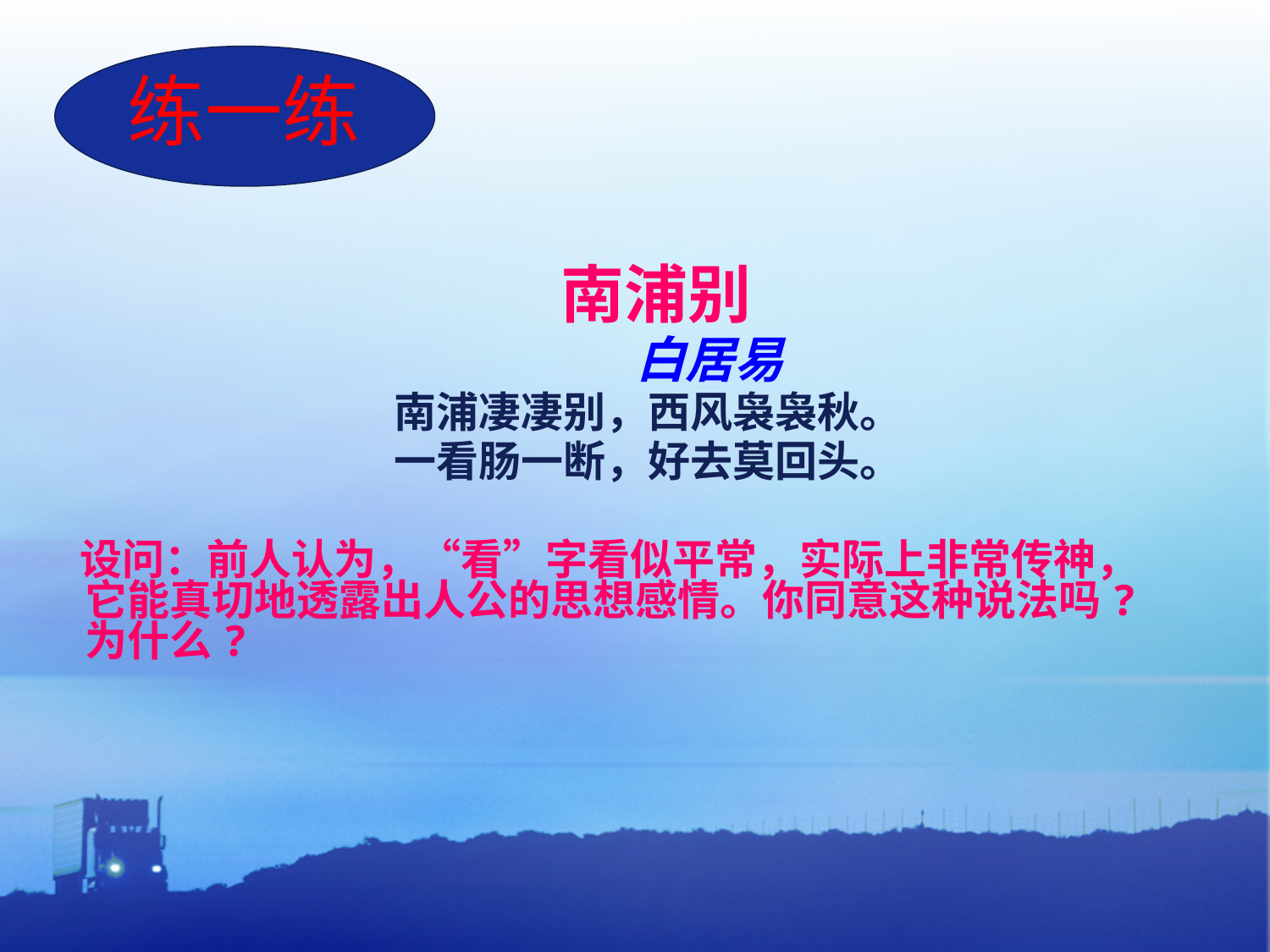

练一练

      南浦别
                     白居易
        南浦凄凄别，西风袅袅秋。
        一看肠一断，好去莫回头。

　设问：前人认为，“看”字看似平常，实际上非常传神，它能真切地透露出人公的思想感情。你同意这种说法吗?为什么?